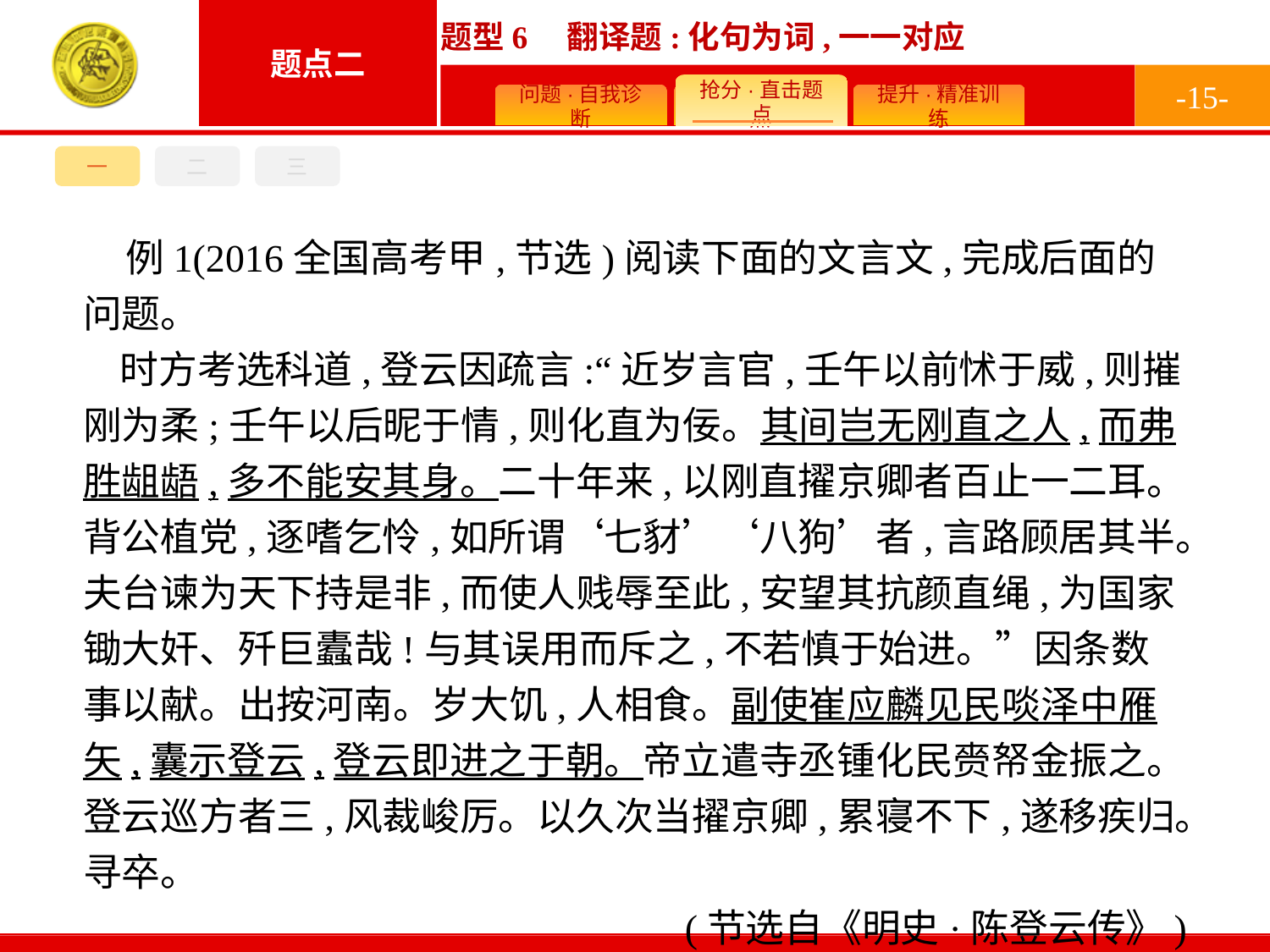

-15-
一
二
三
例1(2016全国高考甲,节选)阅读下面的文言文,完成后面的问题。
时方考选科道,登云因疏言:“近岁言官,壬午以前怵于威,则摧刚为柔;壬午以后昵于情,则化直为佞。其间岂无刚直之人,而弗胜龃龉,多不能安其身。二十年来,以刚直擢京卿者百止一二耳。背公植党,逐嗜乞怜,如所谓‘七豺’‘八狗’者,言路顾居其半。夫台谏为天下持是非,而使人贱辱至此,安望其抗颜直绳,为国家锄大奸、歼巨蠹哉!与其误用而斥之,不若慎于始进。”因条数事以献。出按河南。岁大饥,人相食。副使崔应麟见民啖泽中雁矢,囊示登云,登云即进之于朝。帝立遣寺丞锺化民赍帑金振之。登云巡方者三,风裁峻厉。以久次当擢京卿,累寝不下,遂移疾归。寻卒。
(节选自《明史·陈登云传》)